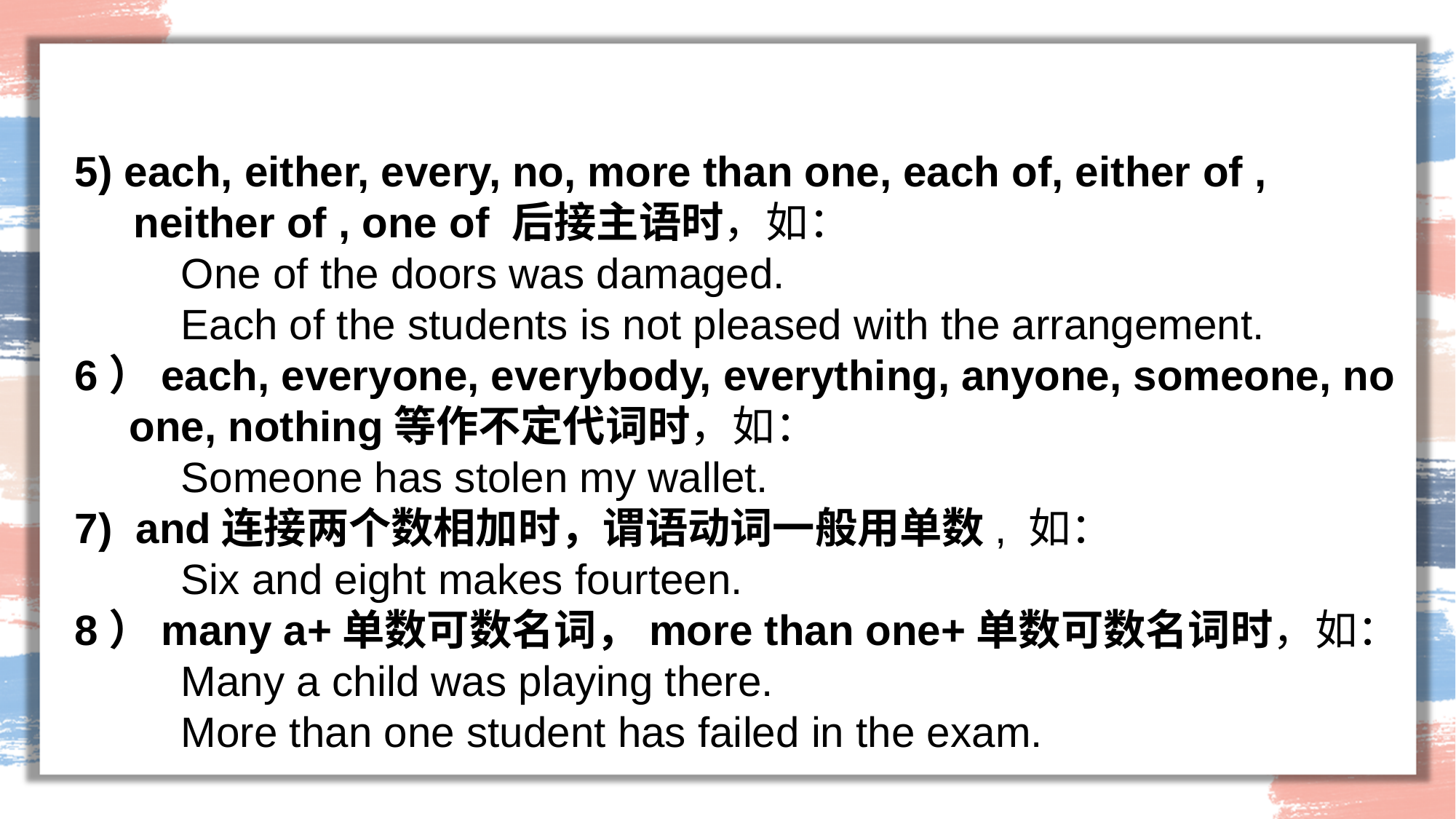

#
5) each, either, every, no, more than one, each of, either of ,
     neither of , one of 后接主语时，如：
         One of the doors was damaged.
         Each of the students is not pleased with the arrangement.
6）each, everyone, everybody, everything, anyone, someone, no one, nothing等作不定代词时，如：
         Someone has stolen my wallet.
7)  and连接两个数相加时，谓语动词一般用单数, 如：
         Six and eight makes fourteen.
8）many a+单数可数名词，more than one+单数可数名词时，如：
         Many a child was playing there.
         More than one student has failed in the exam.